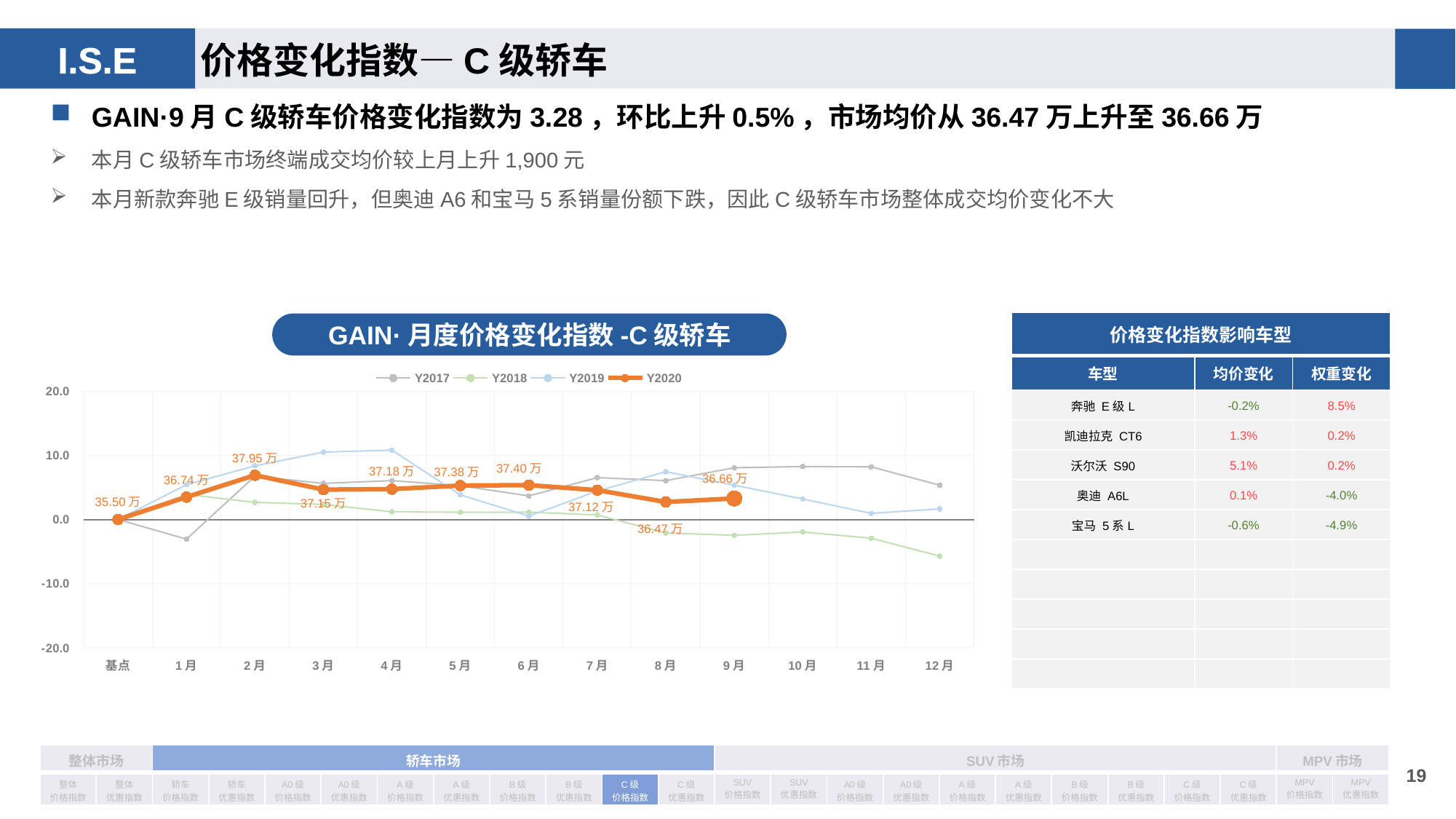

价格变化指数—C级轿车
GAIN·9月C级轿车价格变化指数为3.28，环比上升0.5%，市场均价从36.47万上升至36.66万
本月C级轿车市场终端成交均价较上月上升1,900元
本月新款奔驰E级销量回升，但奥迪A6和宝马5系销量份额下跌，因此C级轿车市场整体成交均价变化不大
| 价格变化指数影响车型 |  |  |
| --- | --- | --- |
| 车型 | 均价变化 | 权重变化 |
| 奔驰 E级L | -0.2% | 8.5% |
| 凯迪拉克 CT6 | 1.3% | 0.2% |
| 沃尔沃 S90 | 5.1% | 0.2% |
| 奥迪 A6L | 0.1% | -4.0% |
| 宝马 5系L | -0.6% | -4.9% |
|  |  |  |
|  |  |  |
|  |  |  |
|  |  |  |
|  |  |  |
GAIN·月度价格变化指数-C级轿车

### Chart

| Category | Y2017 | Y2018 | Y2019 | Y2020 |
|---|---|---|---|---|
| 基点 | 0.0 | 0.0 | 0.0 | 0.0 |
| 1月 | -3.07 | 3.91 | 5.42 | 3.49 |
| 2月 | 6.75 | 2.67 | 8.36 | 6.9 |
| 3月 | 5.62 | 2.35 | 10.5 | 4.66 |
| 4月 | 6.06 | 1.19 | 10.81 | 4.73178192559776 |
| 5月 | 5.27 | 1.13 | 3.83 | 5.287922218651686 |
| 6月 | 3.67 | 1.14 | 0.53 | 5.351010094012354 |
| 7月 | 6.53 | 0.71 | 4.43 | 4.57 |
| 8月 | 6.05 | -2.11 | 7.44 | 2.73 |
| 9月 | 8.06 | -2.47 | 5.34 | 3.28 |
| 10月 | 8.25 | -1.96 | 3.19 | None |
| 11月 | 8.2 | -2.93 | 0.95 | None |
| 12月 | 5.34 | -5.72 | 1.65 | None |
| 整体市场 |  | 轿车市场 |  |  |  |  |  |  |  |  |  | SUV市场 |  |  |  |  |  |  |  |  |  | MPV市场 |  |
| --- | --- | --- | --- | --- | --- | --- | --- | --- | --- | --- | --- | --- | --- | --- | --- | --- | --- | --- | --- | --- | --- | --- | --- |
| 整体 价格指数 | 整体 优惠指数 | 轿车 价格指数 | 轿车 优惠指数 | A0级 价格指数 | A0级 优惠指数 | A级 价格指数 | A级 优惠指数 | B级 价格指数 | B级 优惠指数 | C级 价格指数 | C级 优惠指数 | SUV 价格指数 | SUV 优惠指数 | A0级 价格指数 | A0级 优惠指数 | A级 价格指数 | A级 优惠指数 | B级 价格指数 | B级 优惠指数 | C级 价格指数 | C级 优惠指数 | MPV 价格指数 | MPV 优惠指数 |
19